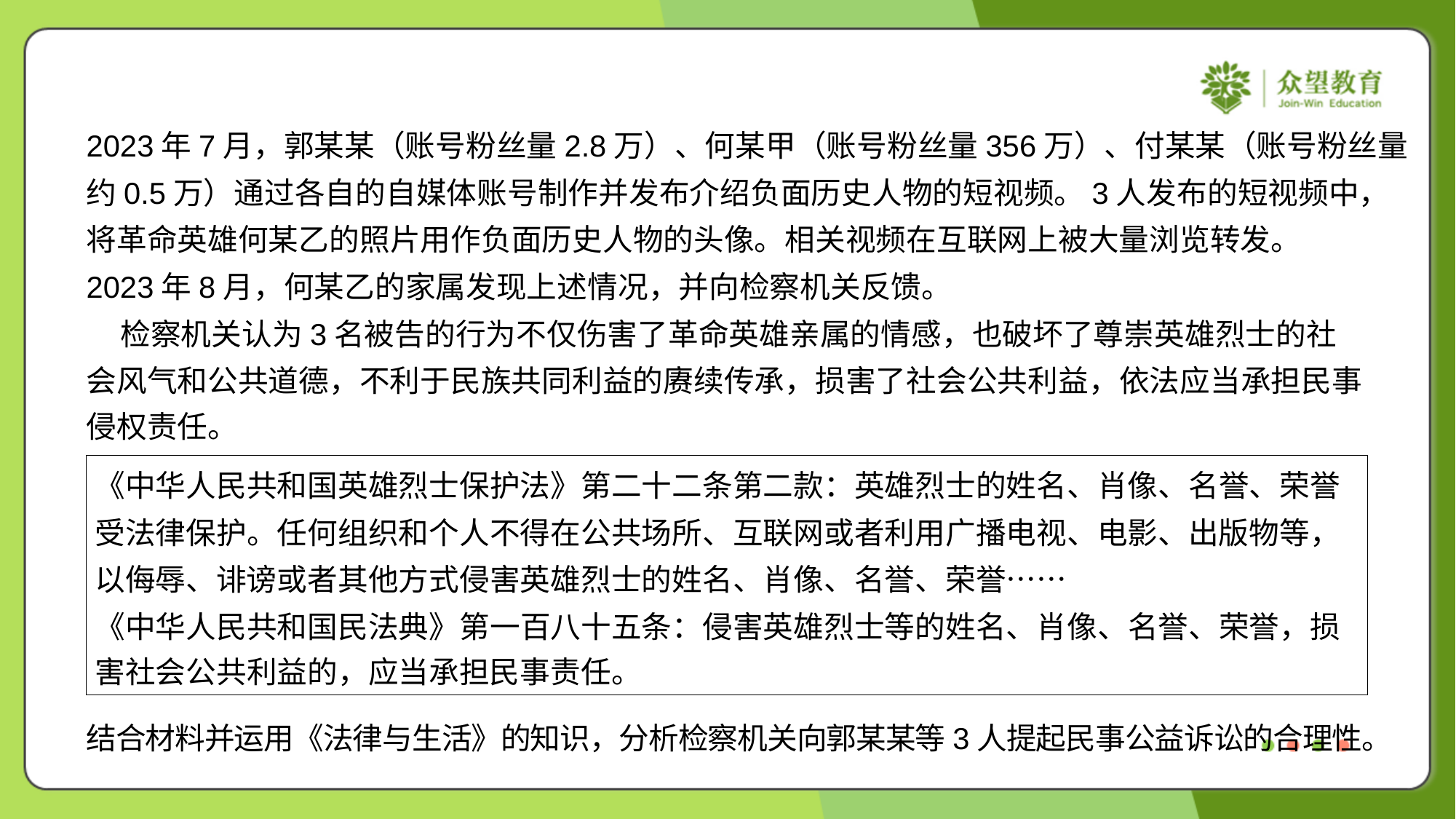

2023年7月，郭某某（账号粉丝量2.8万）、何某甲（账号粉丝量356万）、付某某（账号粉丝量
约0.5万）通过各自的自媒体账号制作并发布介绍负面历史人物的短视频。3人发布的短视频中，
将革命英雄何某乙的照片用作负面历史人物的头像。相关视频在互联网上被大量浏览转发。
2023年8月，何某乙的家属发现上述情况，并向检察机关反馈。
    检察机关认为3名被告的行为不仅伤害了革命英雄亲属的情感，也破坏了尊崇英雄烈士的社
会风气和公共道德，不利于民族共同利益的赓续传承，损害了社会公共利益，依法应当承担民事
侵权责任。
| 《中华人民共和国英雄烈士保护法》第二十二条第二款：英雄烈士的姓名、肖像、名誉、荣誉 受法律保护。任何组织和个人不得在公共场所、互联网或者利用广播电视、电影、出版物等， 以侮辱、诽谤或者其他方式侵害英雄烈士的姓名、肖像、名誉、荣誉…… 《中华人民共和国民法典》第一百八十五条：侵害英雄烈士等的姓名、肖像、名誉、荣誉，损 害社会公共利益的，应当承担民事责任。 |
| --- |
结合材料并运用《法律与生活》的知识，分析检察机关向郭某某等3人提起民事公益诉讼的合理性。